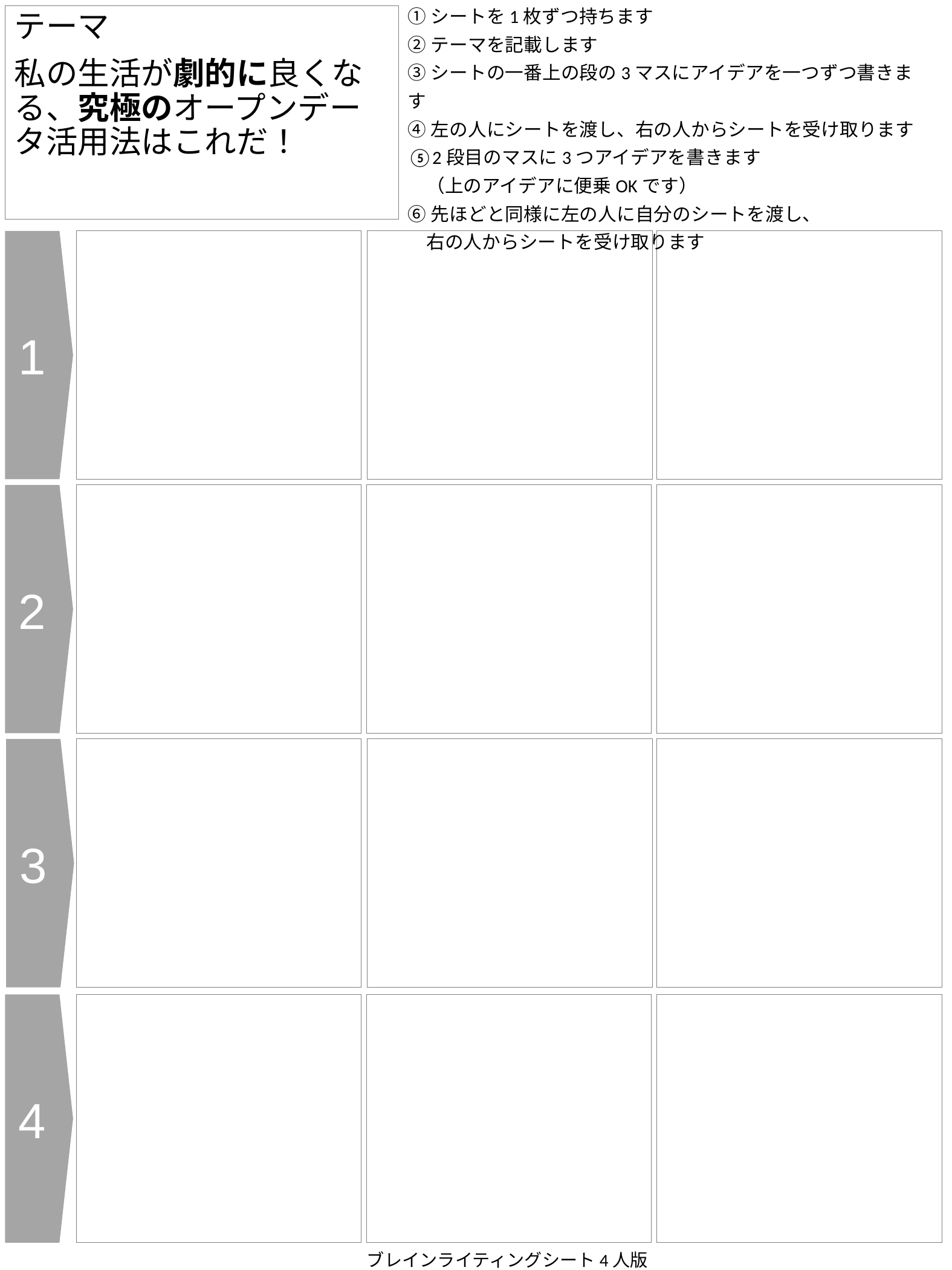

①シートを1枚ずつ持ちます
②テーマを記載します
③シートの一番上の段の3マスにアイデアを一つずつ書きます
④左の人にシートを渡し、右の人からシートを受け取ります
⑤2段目のマスに3つアイデアを書きます
　（上のアイデアに便乗OKです）
⑥先ほどと同様に左の人に自分のシートを渡し、
　右の人からシートを受け取ります
テーマ
私の生活が劇的に良くなる、究極のオープンデータ活用法はこれだ！

1

2

3

4
ブレインライティングシート4人版